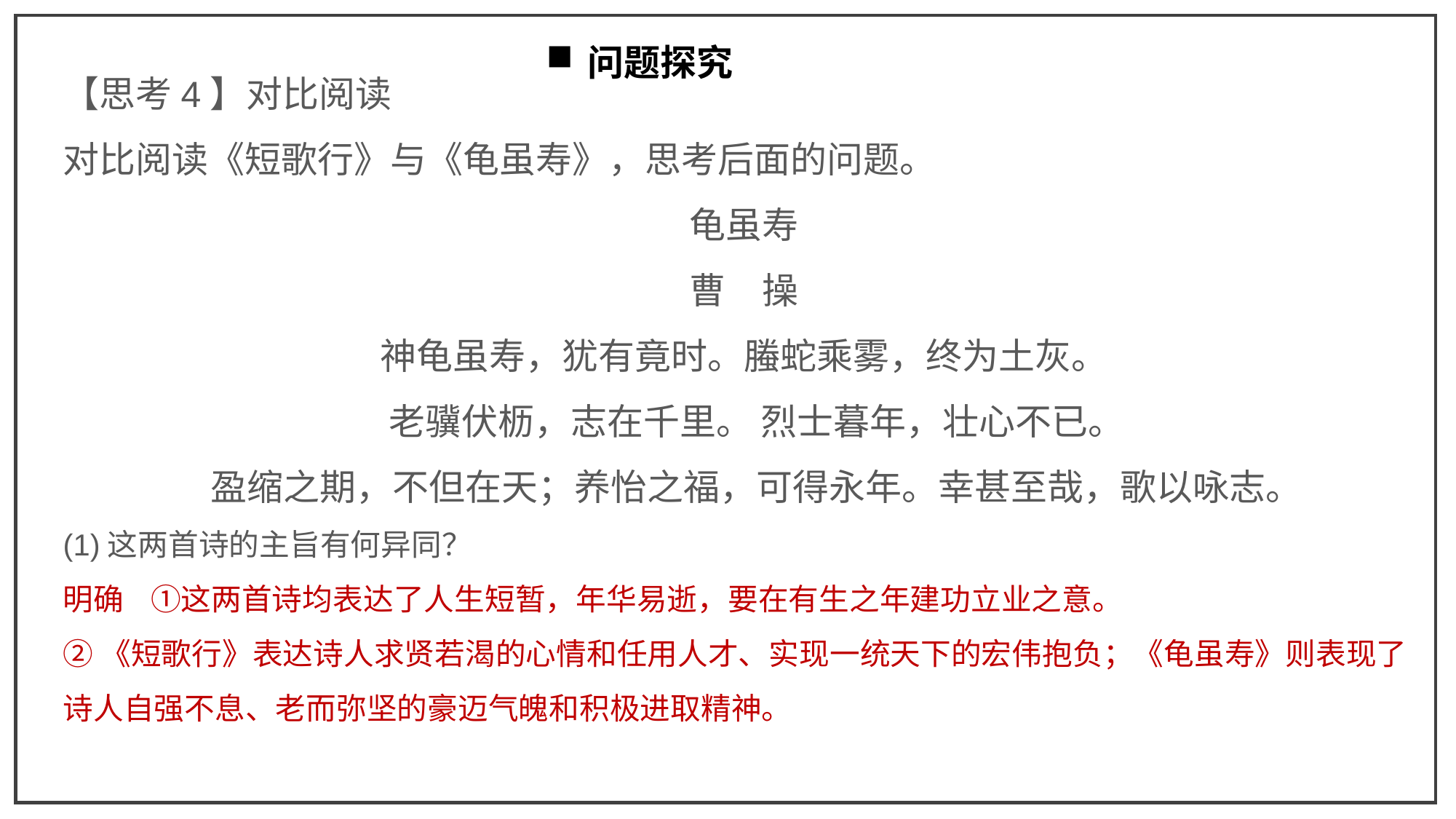

问题探究
【思考4】对比阅读
对比阅读《短歌行》与《龟虽寿》，思考后面的问题。
龟虽寿
曹　操
神龟虽寿，犹有竟时。螣蛇乘雾，终为土灰。
  老骥伏枥，志在千里。 烈士暮年，壮心不已。
  盈缩之期，不但在天；养怡之福，可得永年。幸甚至哉，歌以咏志。
(1)这两首诗的主旨有何异同？
明确    ①这两首诗均表达了人生短暂，年华易逝，要在有生之年建功立业之意。
②《短歌行》表达诗人求贤若渴的心情和任用人才、实现一统天下的宏伟抱负；《龟虽寿》则表现了诗人自强不息、老而弥坚的豪迈气魄和积极进取精神。